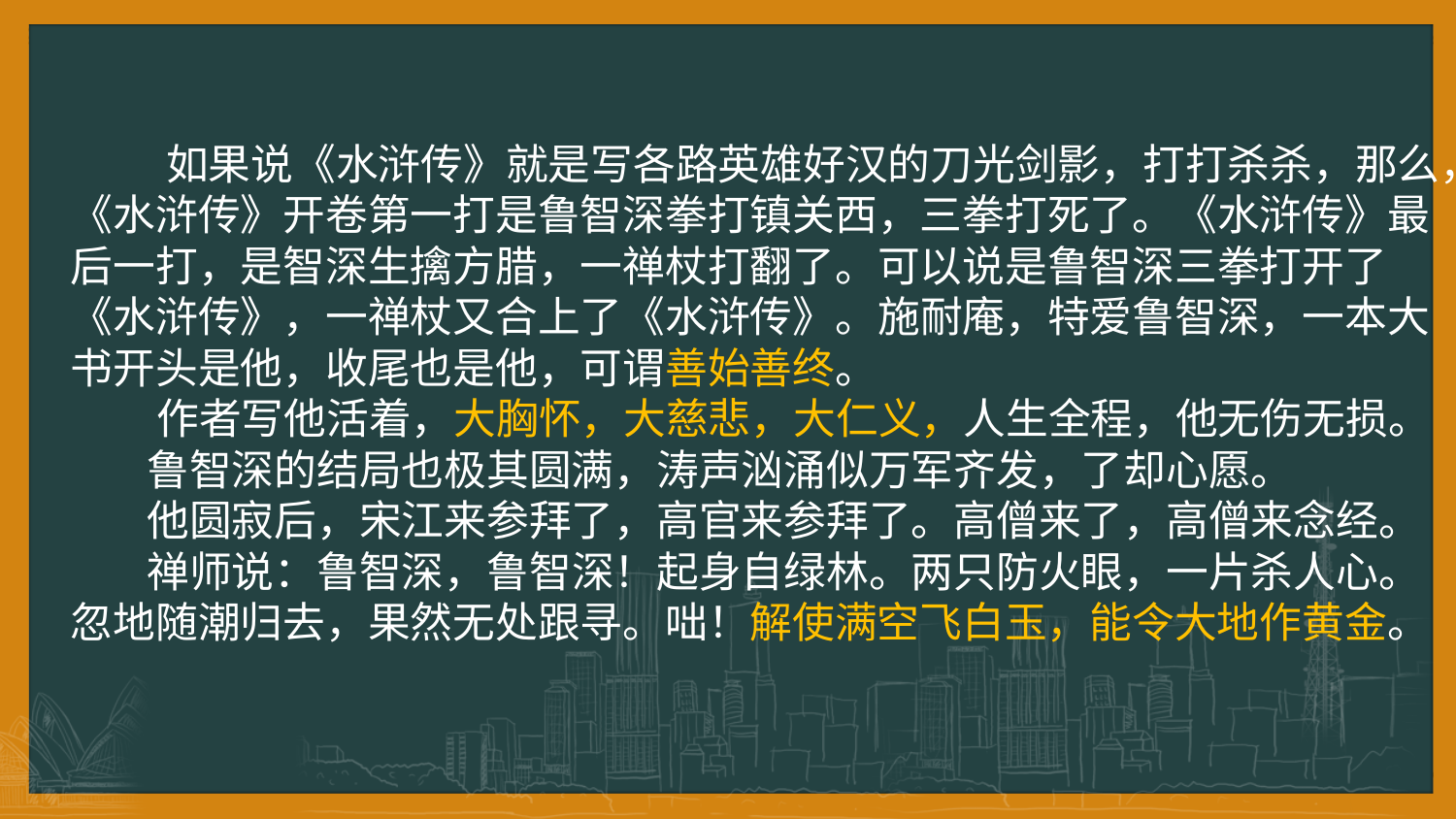

如果说《水浒传》就是写各路英雄好汉的刀光剑影，打打杀杀，那么，《水浒传》开卷第一打是鲁智深拳打镇关西，三拳打死了。《水浒传》最后一打，是智深生擒方腊，一禅杖打翻了。可以说是鲁智深三拳打开了《水浒传》，一禅杖又合上了《水浒传》。施耐庵，特爱鲁智深，一本大书开头是他，收尾也是他，可谓善始善终。
        作者写他活着，大胸怀，大慈悲，大仁义，人生全程，他无伤无损。
       鲁智深的结局也极其圆满，涛声汹涌似万军齐发，了却心愿。
       他圆寂后，宋江来参拜了，高官来参拜了。高僧来了，高僧来念经。
       禅师说：鲁智深，鲁智深！起身自绿林。两只防火眼，一片杀人心。忽地随潮归去，果然无处跟寻。咄！解使满空飞白玉，能令大地作黄金。